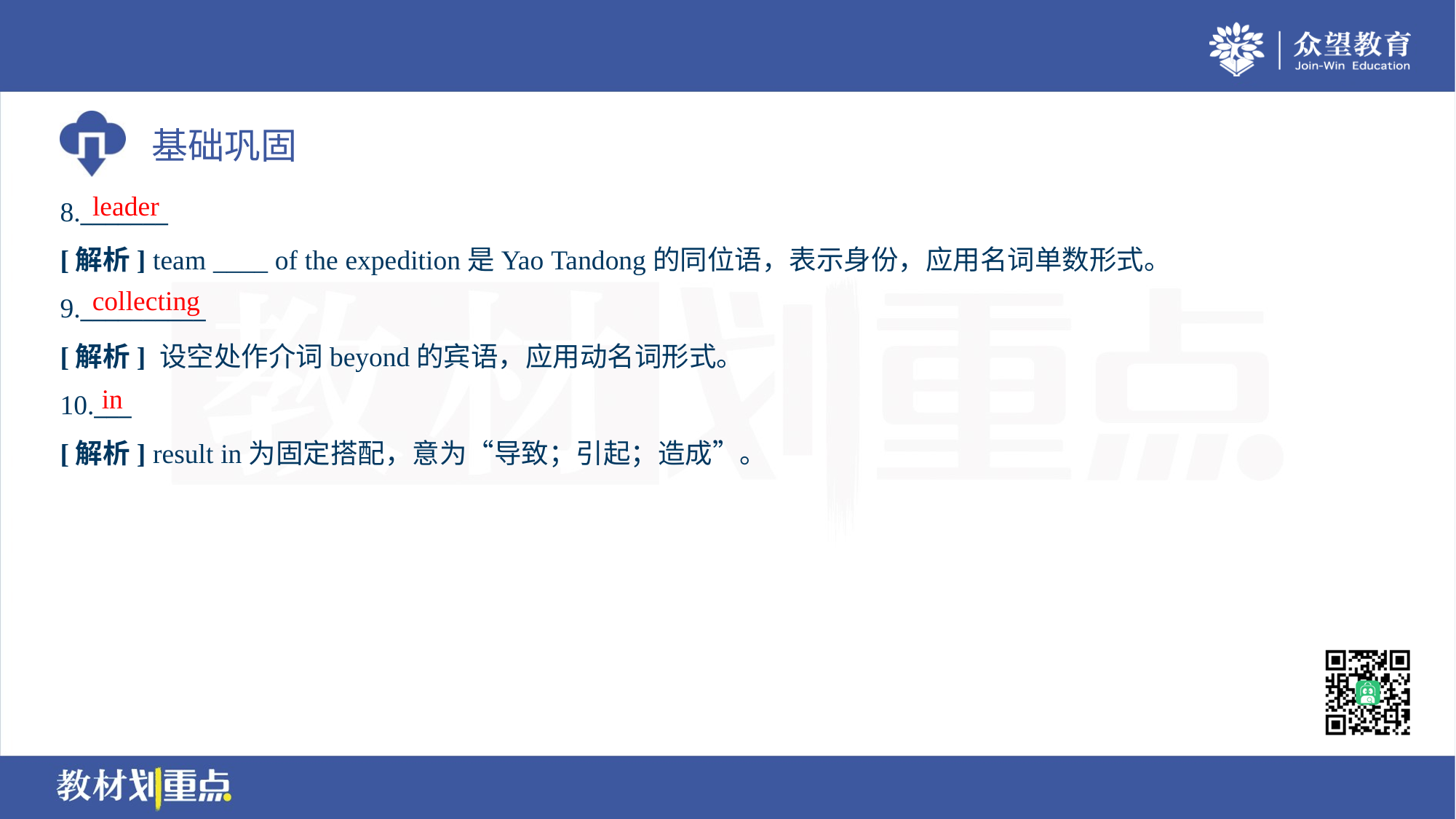

leader
8._______
[解析] team ____ of the expedition是Yao Tandong的同位语，表示身份，应用名词单数形式。
collecting
9.__________
[解析] 设空处作介词beyond的宾语，应用动名词形式。
in
10.___
[解析] result in为固定搭配，意为“导致；引起；造成”。